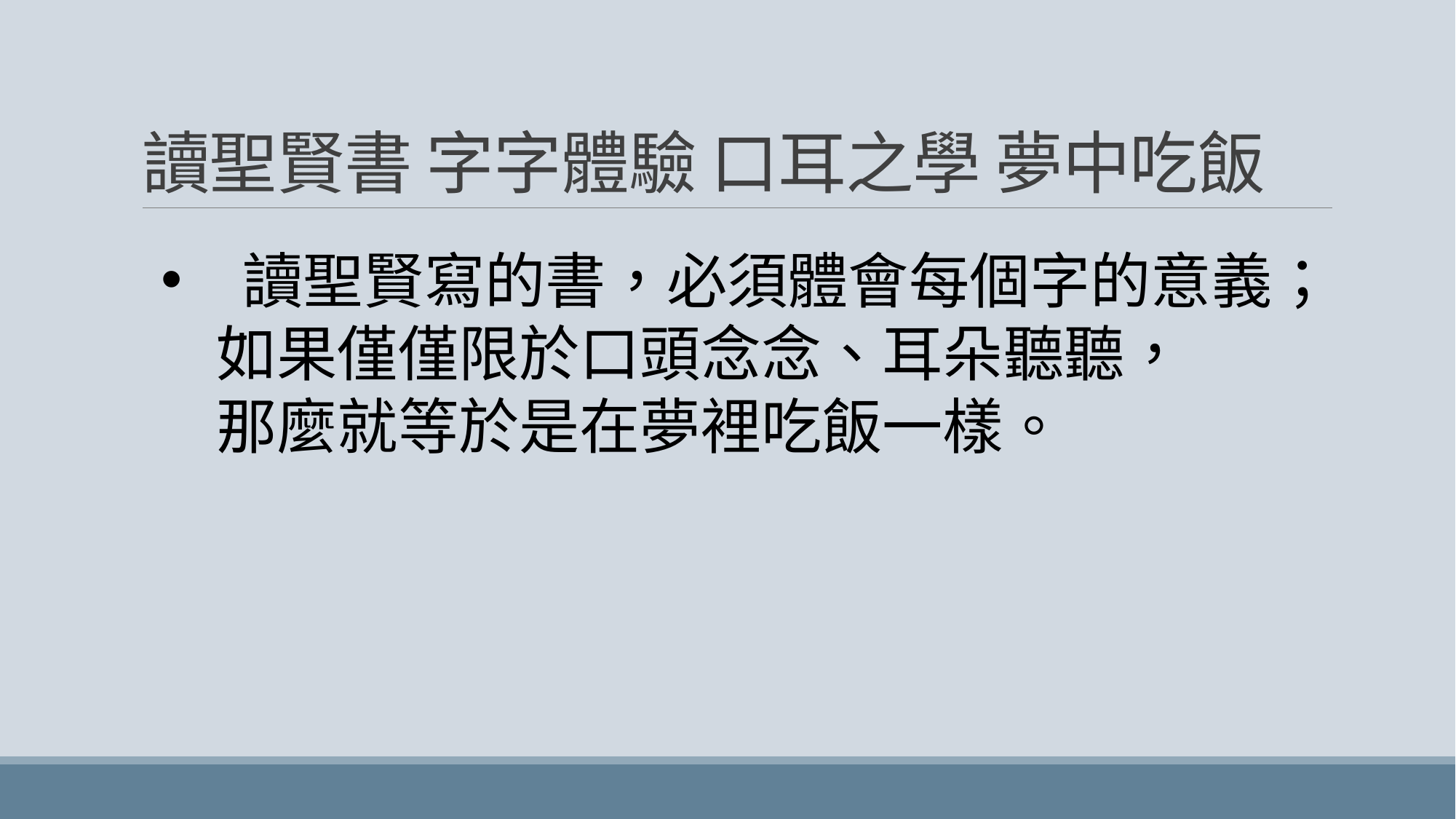

# 讀聖賢書 字字體驗 口耳之學 夢中吃飯
讀聖賢寫的書，必須體會每個字的意義；
   如果僅僅限於口頭念念、耳朵聽聽，
   那麼就等於是在夢裡吃飯一樣。